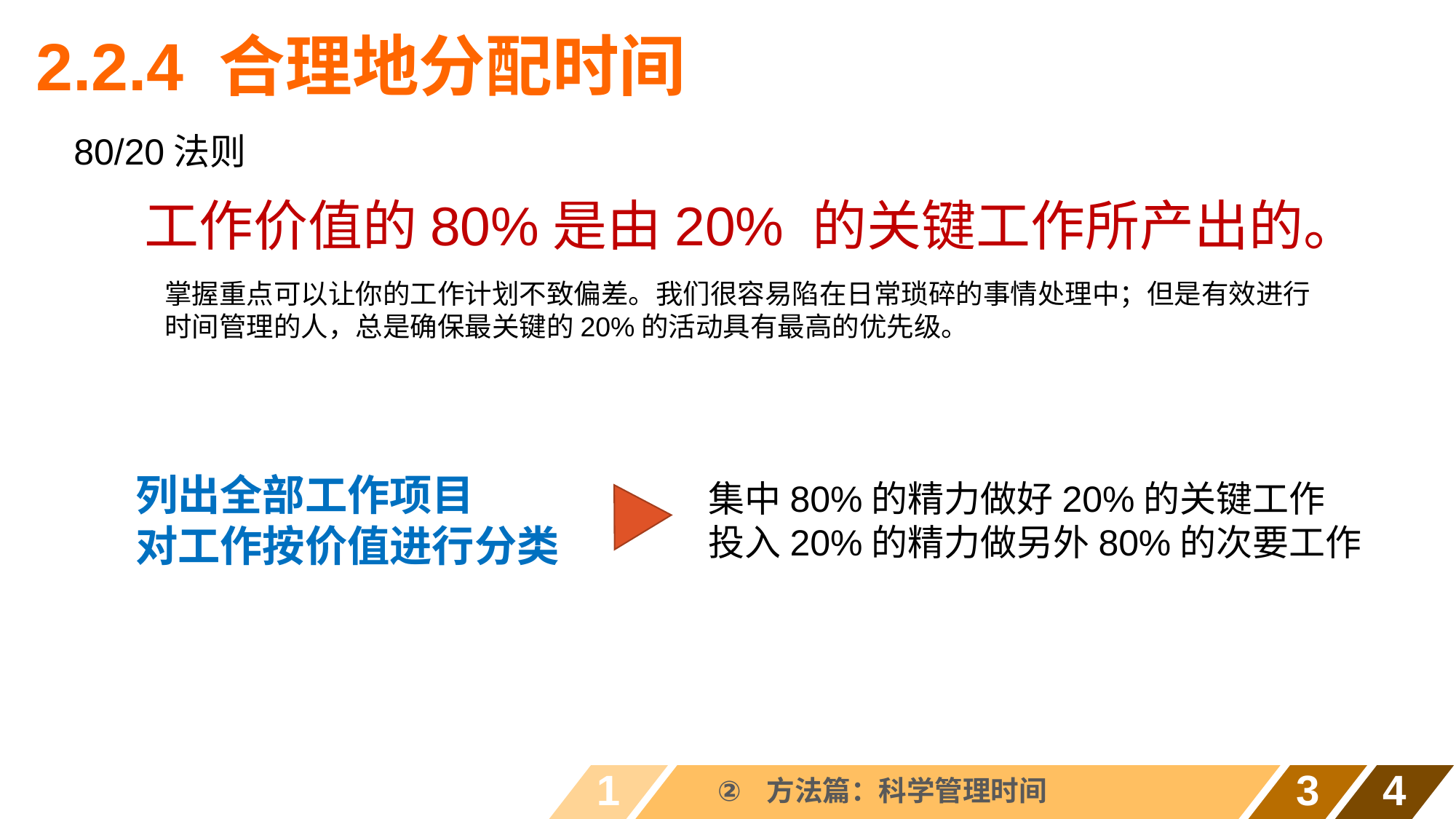

# 2.2.4 合理地分配时间
80/20法则
工作价值的80%是由20% 的关键工作所产出的。
掌握重点可以让你的工作计划不致偏差。我们很容易陷在日常琐碎的事情处理中；但是有效进行时间管理的人，总是确保最关键的20%的活动具有最高的优先级。
列出全部工作项目
对工作按价值进行分类
集中80%的精力做好20%的关键工作
投入20%的精力做另外80%的次要工作

1
方法篇：科学管理时间
3
4